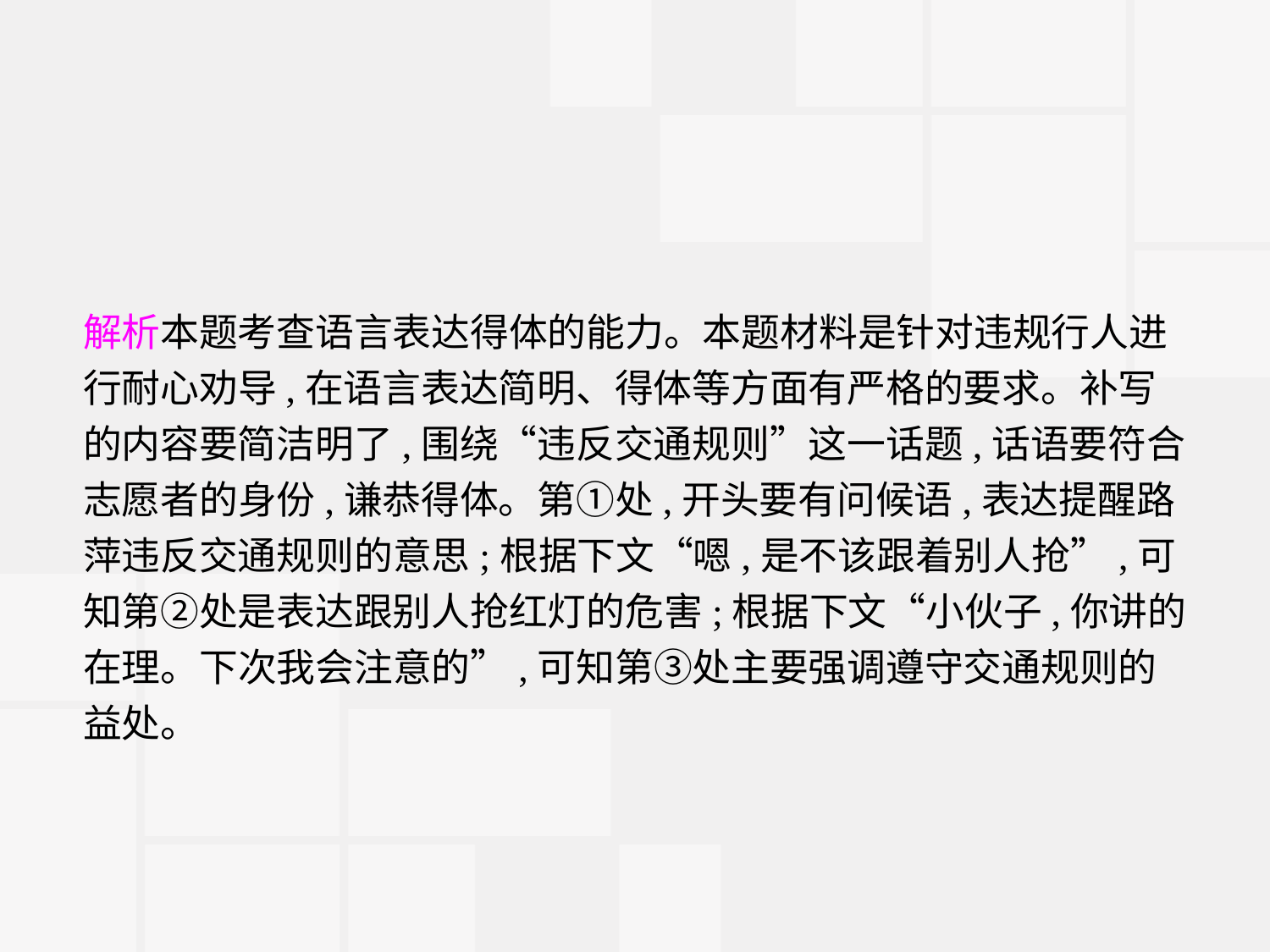

解析本题考查语言表达得体的能力。本题材料是针对违规行人进行耐心劝导,在语言表达简明、得体等方面有严格的要求。补写的内容要简洁明了,围绕“违反交通规则”这一话题,话语要符合志愿者的身份,谦恭得体。第①处,开头要有问候语,表达提醒路萍违反交通规则的意思;根据下文“嗯,是不该跟着别人抢”,可知第②处是表达跟别人抢红灯的危害;根据下文“小伙子,你讲的在理。下次我会注意的”,可知第③处主要强调遵守交通规则的益处。